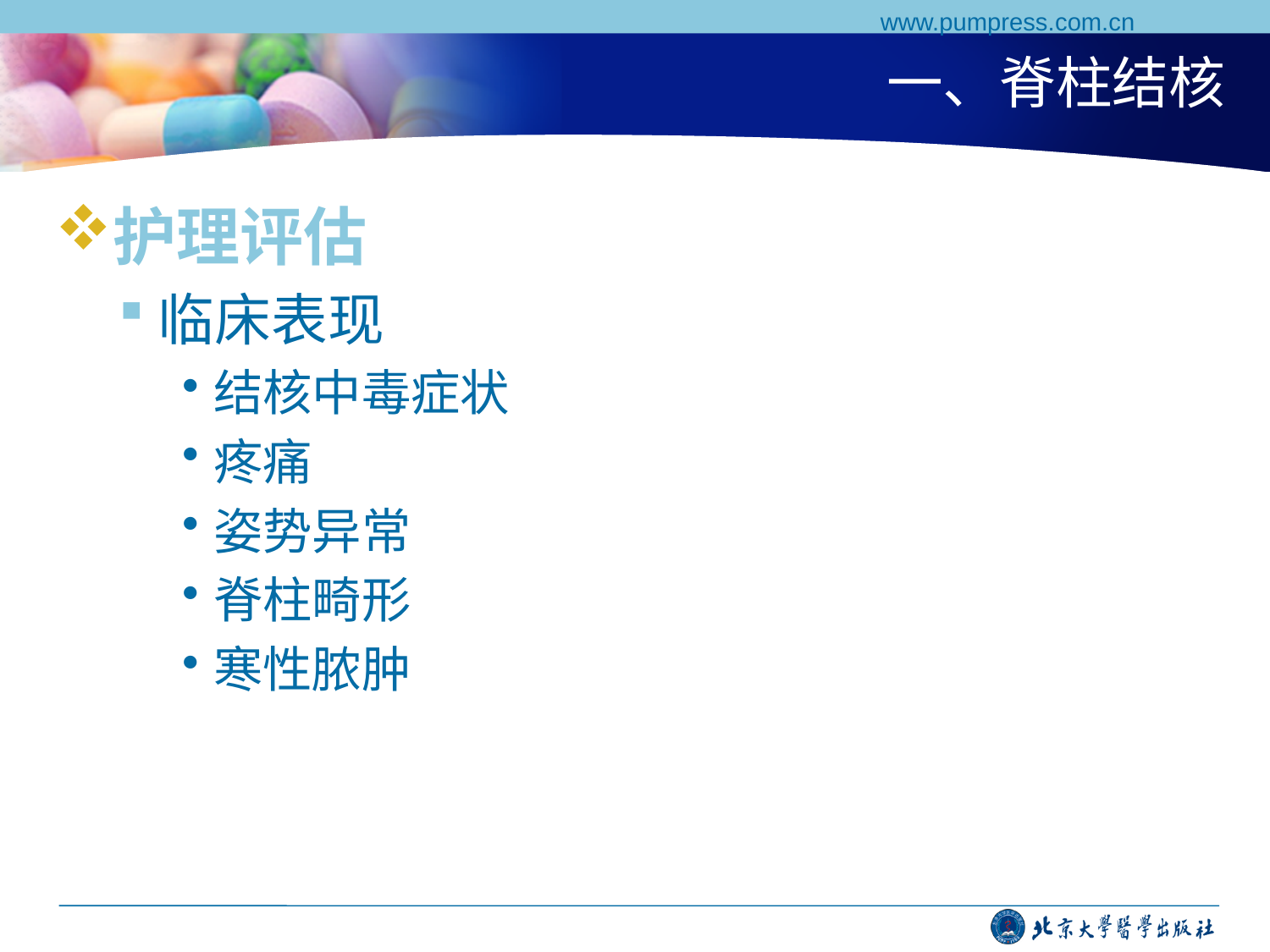

www.pumpress.com.cn
# 一、脊柱结核
护理评估
临床表现
结核中毒症状
疼痛
姿势异常
脊柱畸形
寒性脓肿